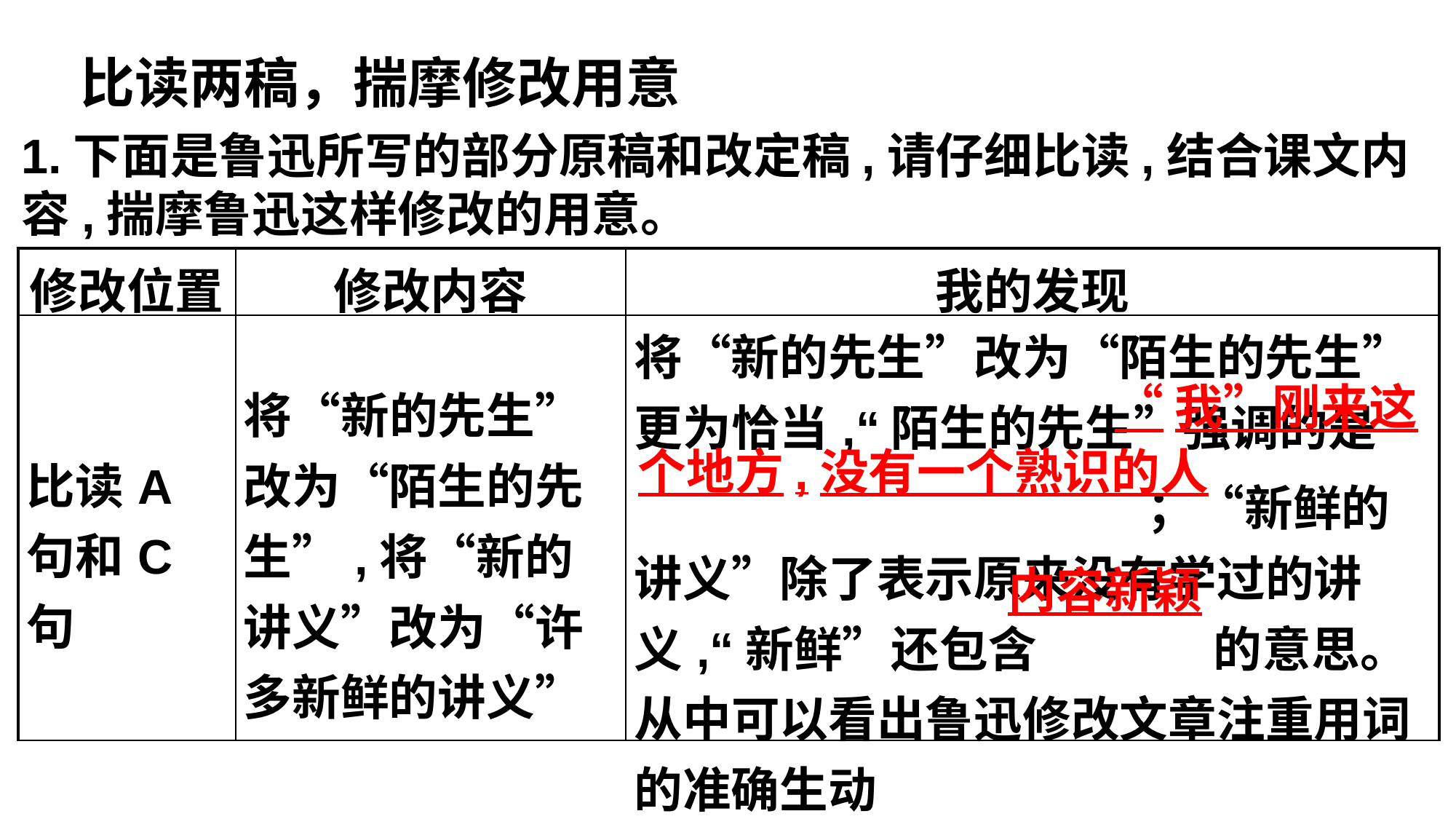

比读两稿，揣摩修改用意
1.下面是鲁迅所写的部分原稿和改定稿,请仔细比读,结合课文内容,揣摩鲁迅这样修改的用意。
| 修改位置 | 修改内容 | 我的发现 |
| --- | --- | --- |
| 比读A句和C句 | 将“新的先生”改为“陌生的先生”,将“新的讲义”改为“许多新鲜的讲义” | 将“新的先生”改为“陌生的先生”更为恰当,“陌生的先生”强调的是 ；“新鲜的讲义”除了表示原来没有学过的讲义,“新鲜”还包含 的意思。从中可以看出鲁迅修改文章注重用词的准确生动 |
                                           “我”刚来这个地方,没有一个熟识的人
内容新颖